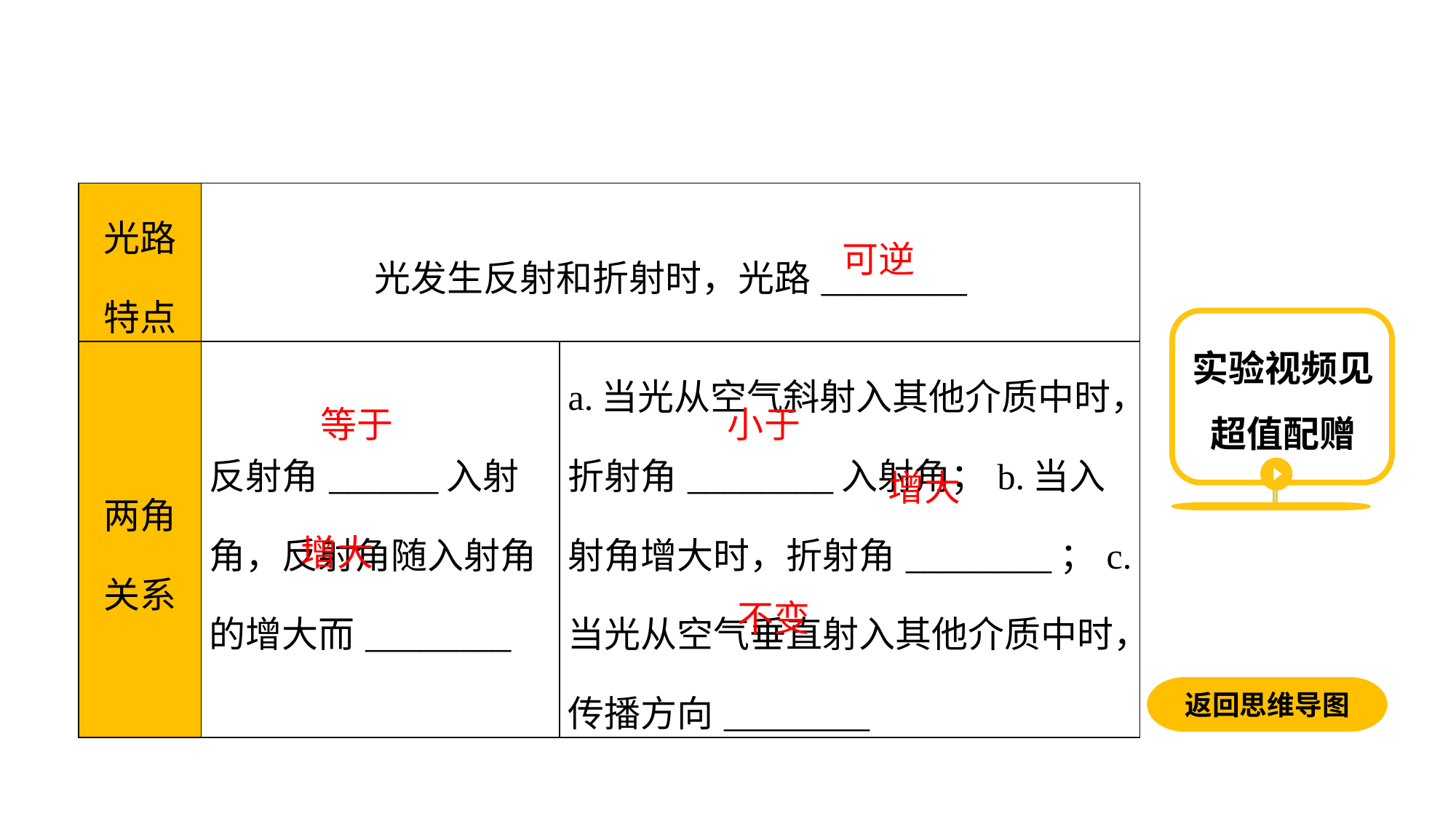

| 光路特点 | 光发生反射和折射时，光路\_\_\_\_\_\_\_\_ |  |
| --- | --- | --- |
| 两角关系 | 反射角\_\_\_\_\_\_入射角，反射角随入射角的增大而\_\_\_\_\_\_\_\_ | a.当光从空气斜射入其他介质中时，折射角\_\_\_\_\_\_\_\_入射角；b.当入射角增大时，折射角\_\_\_\_\_\_\_\_；c.当光从空气垂直射入其他介质中时，传播方向\_\_\_\_\_\_\_\_ |
可逆

实验视频见超值配赠
等于
小于
增大
增大
不变
返回思维导图